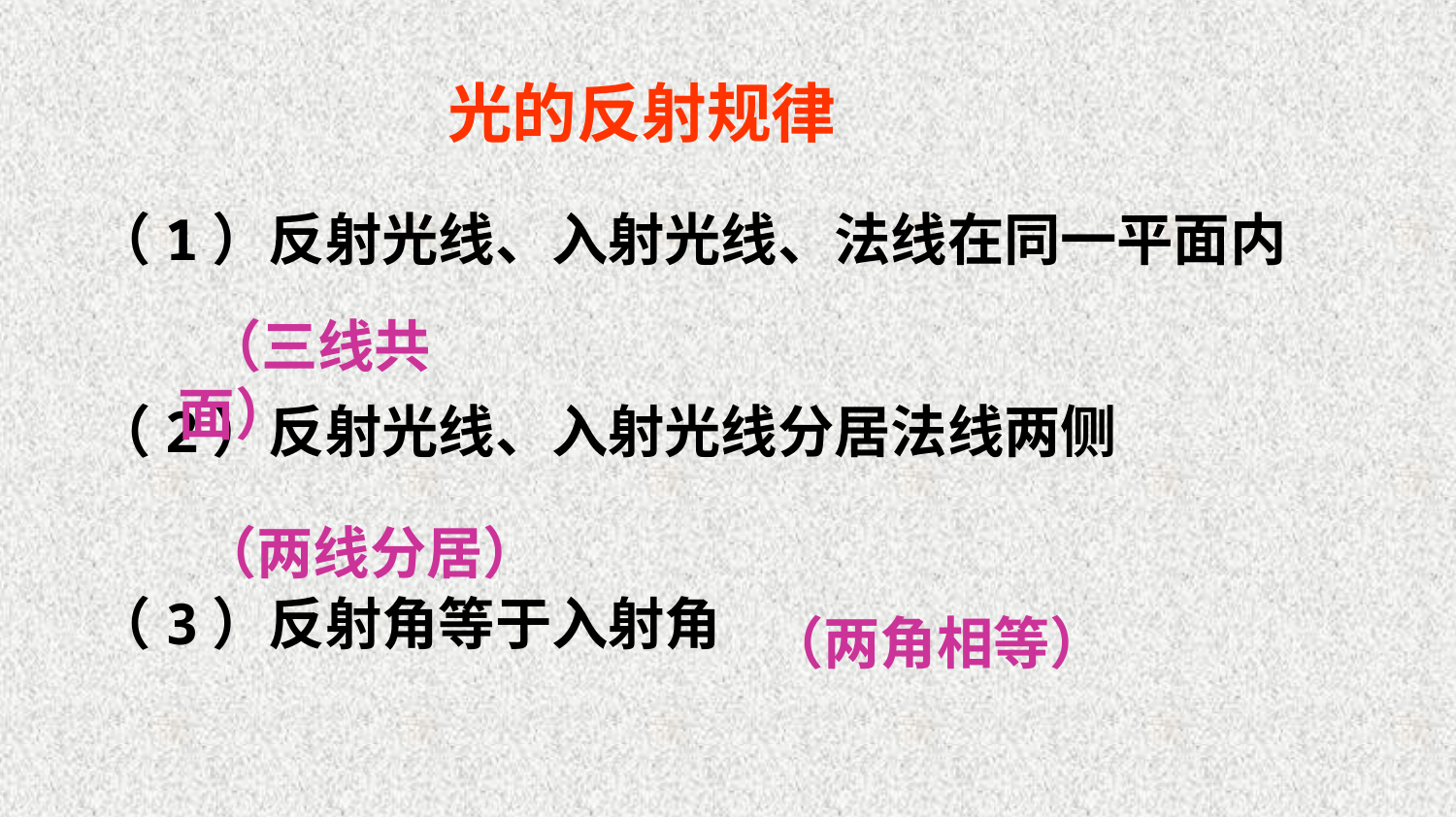

光的反射规律

（1）反射光线、入射光线、法线在同一平面内

（2）反射光线、入射光线分居法线两侧

（3）反射角等于入射角
 （三线共面）
（两线分居）
（两角相等）